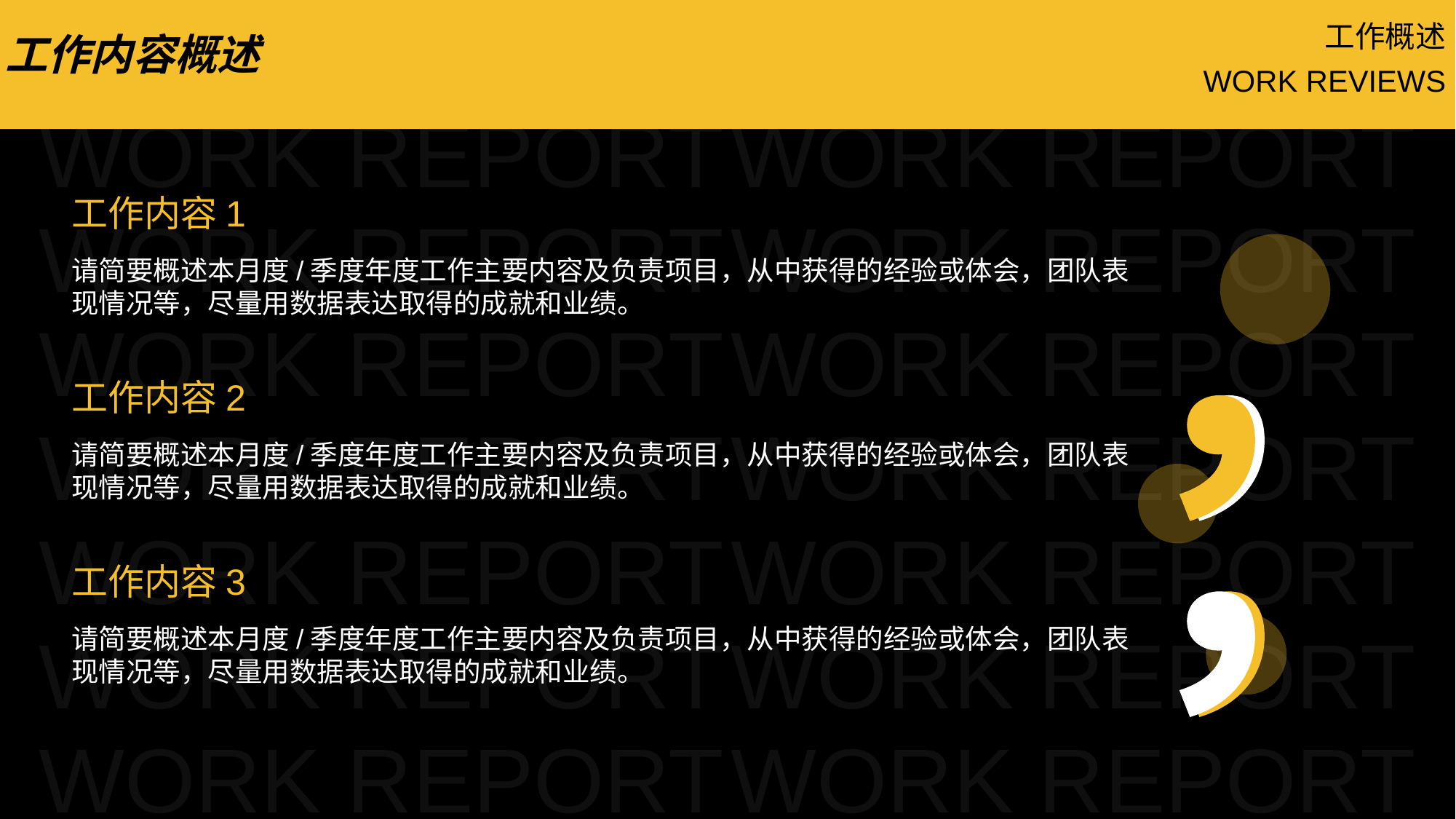

工作概述
工作内容概述
WORK REVIEWS
工作内容1
请简要概述本月度/季度年度工作主要内容及负责项目，从中获得的经验或体会，团队表现情况等，尽量用数据表达取得的成就和业绩。

工作内容2
请简要概述本月度/季度年度工作主要内容及负责项目，从中获得的经验或体会，团队表现情况等，尽量用数据表达取得的成就和业绩。
工作内容3
请简要概述本月度/季度年度工作主要内容及负责项目，从中获得的经验或体会，团队表现情况等，尽量用数据表达取得的成就和业绩。